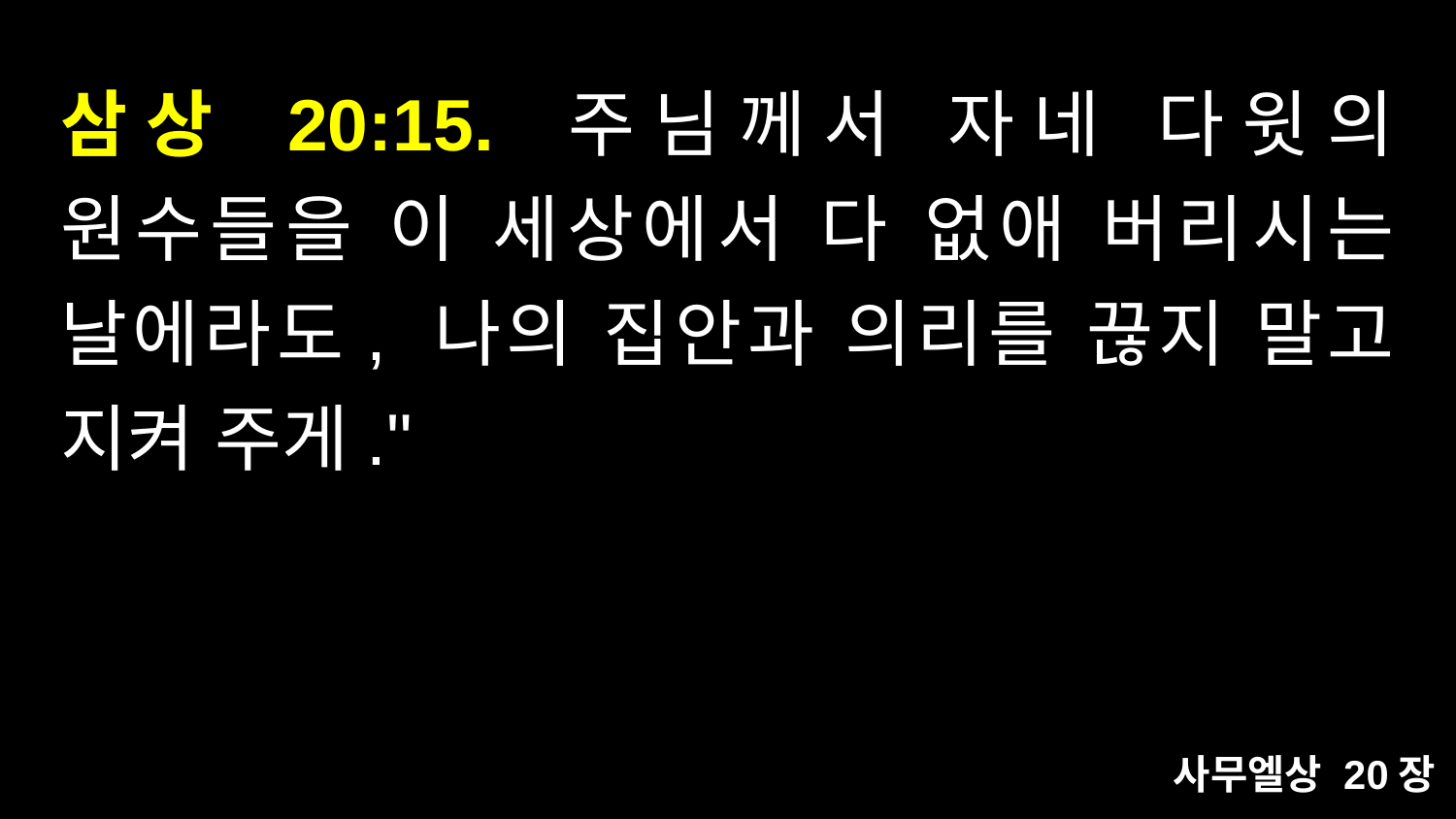

# 삼상 20:15. 주님께서 자네 다윗의 원수들을 이 세상에서 다 없애 버리시는 날에라도, 나의 집안과 의리를 끊지 말고 지켜 주게."
사무엘상 20장